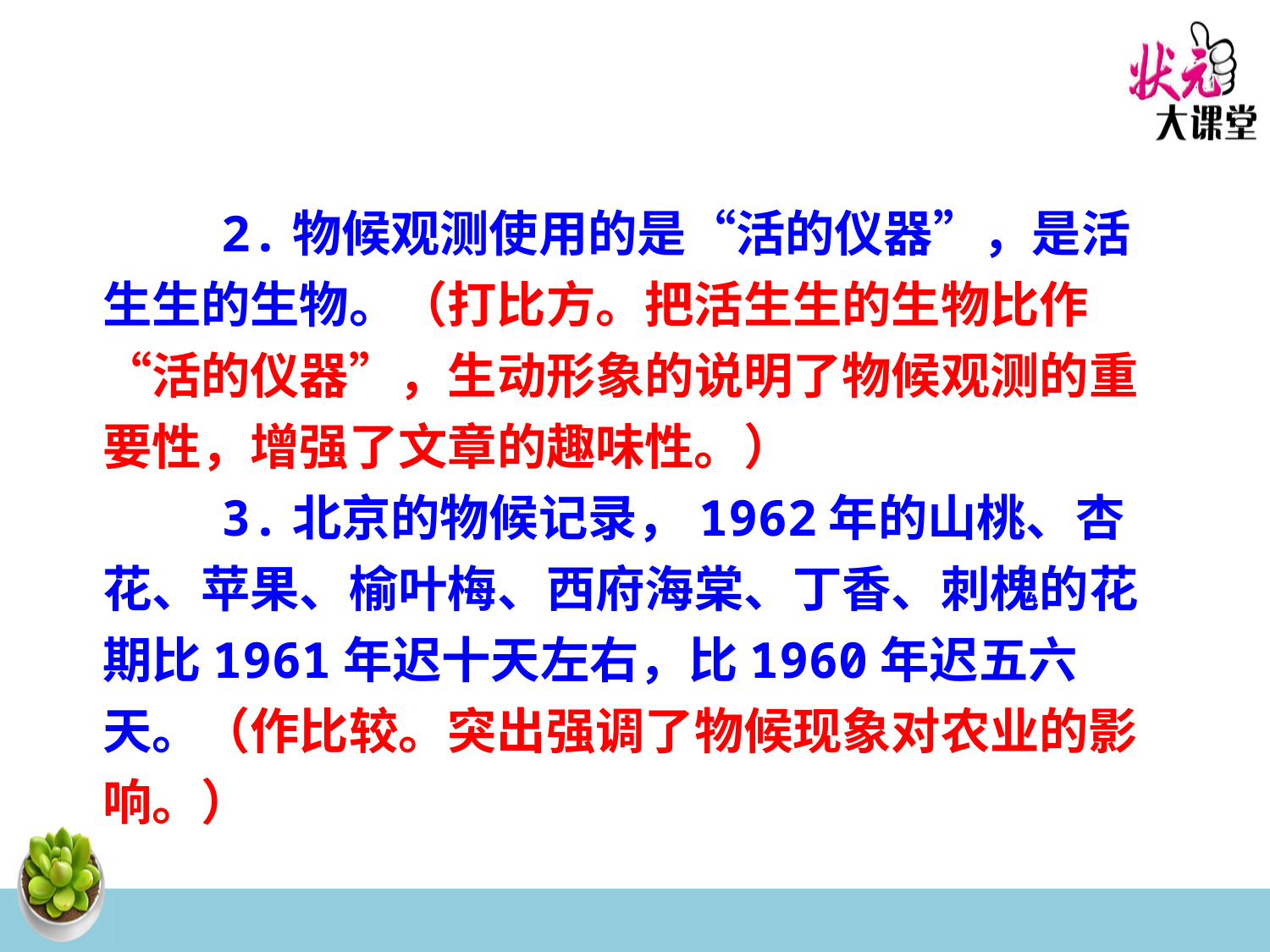

2.物候观测使用的是“活的仪器”，是活生生的生物。（打比方。把活生生的生物比作“活的仪器”，生动形象的说明了物候观测的重要性，增强了文章的趣味性。）
    3.北京的物候记录，1962年的山桃、杏花、苹果、榆叶梅、西府海棠、丁香、刺槐的花期比1961年迟十天左右，比1960年迟五六天。（作比较。突出强调了物候现象对农业的影响。）